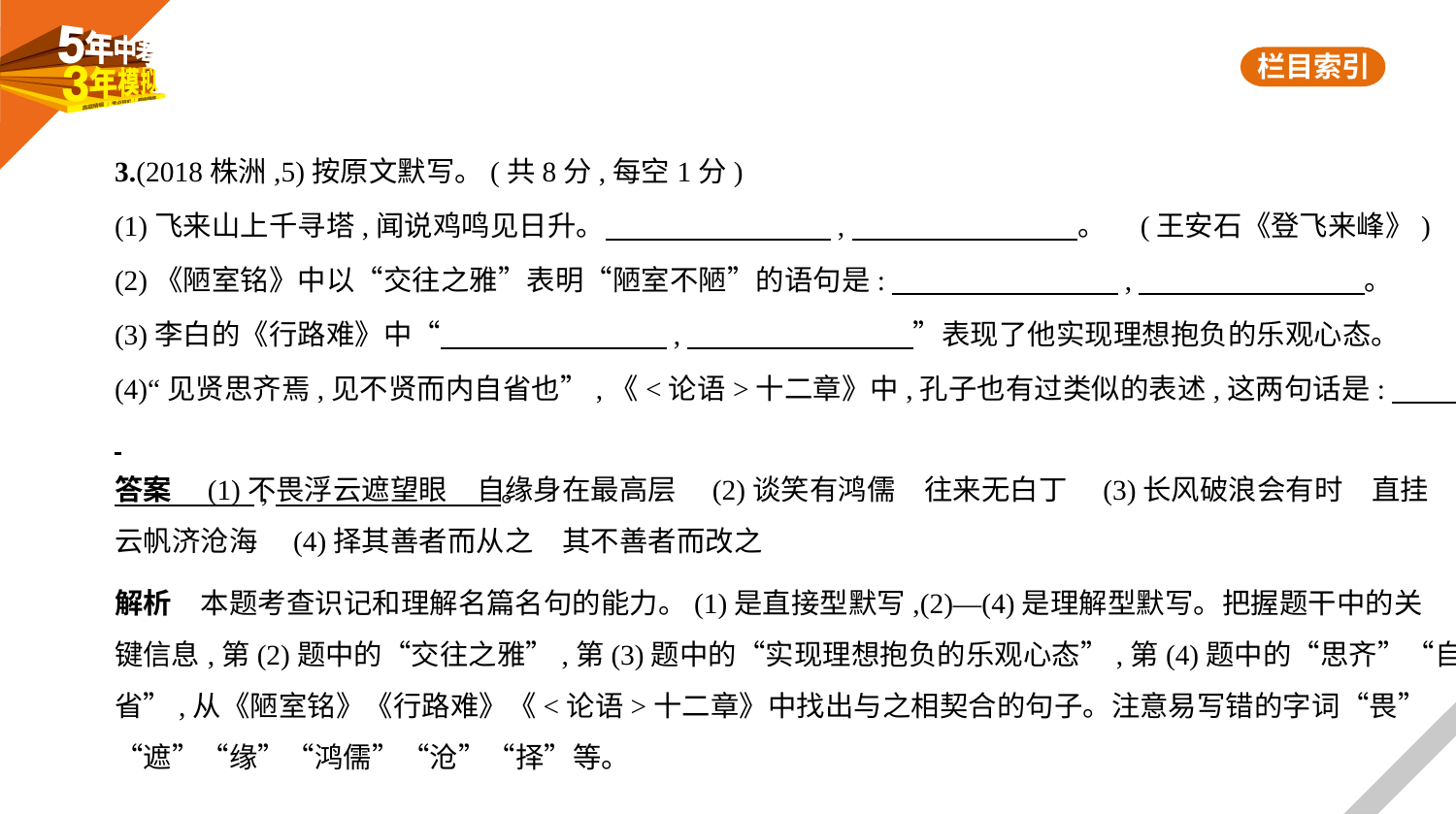

3.(2018株洲,5)按原文默写。(共8分,每空1分)
(1)飞来山上千寻塔,闻说鸡鸣见日升。　　　　　　　    ,　　　　　　　    。 (王安石《登飞来峰》)
(2)《陋室铭》中以“交往之雅”表明“陋室不陋”的语句是:　　　　　　　    ,　　　　　　　    。
(3)李白的《行路难》中“　　　　　　　    ,　　　　　　　    ”表现了他实现理想抱负的乐观心态。
(4)“见贤思齐焉,见不贤而内自省也”,《<论语>十二章》中,孔子也有过类似的表述,这两句话是:　　    
　　　　    ,　　　　　　　    。
答案　(1)不畏浮云遮望眼　自缘身在最高层　(2)谈笑有鸿儒　往来无白丁　(3)长风破浪会有时　直挂
云帆济沧海　(4)择其善者而从之　其不善者而改之
解析　本题考查识记和理解名篇名句的能力。(1)是直接型默写,(2)—(4)是理解型默写。把握题干中的关
键信息,第(2)题中的“交往之雅”,第(3)题中的“实现理想抱负的乐观心态”,第(4)题中的“思齐”“自
省”,从《陋室铭》《行路难》《<论语>十二章》中找出与之相契合的句子。注意易写错的字词“畏”
“遮”“缘”“鸿儒”“沧”“择”等。